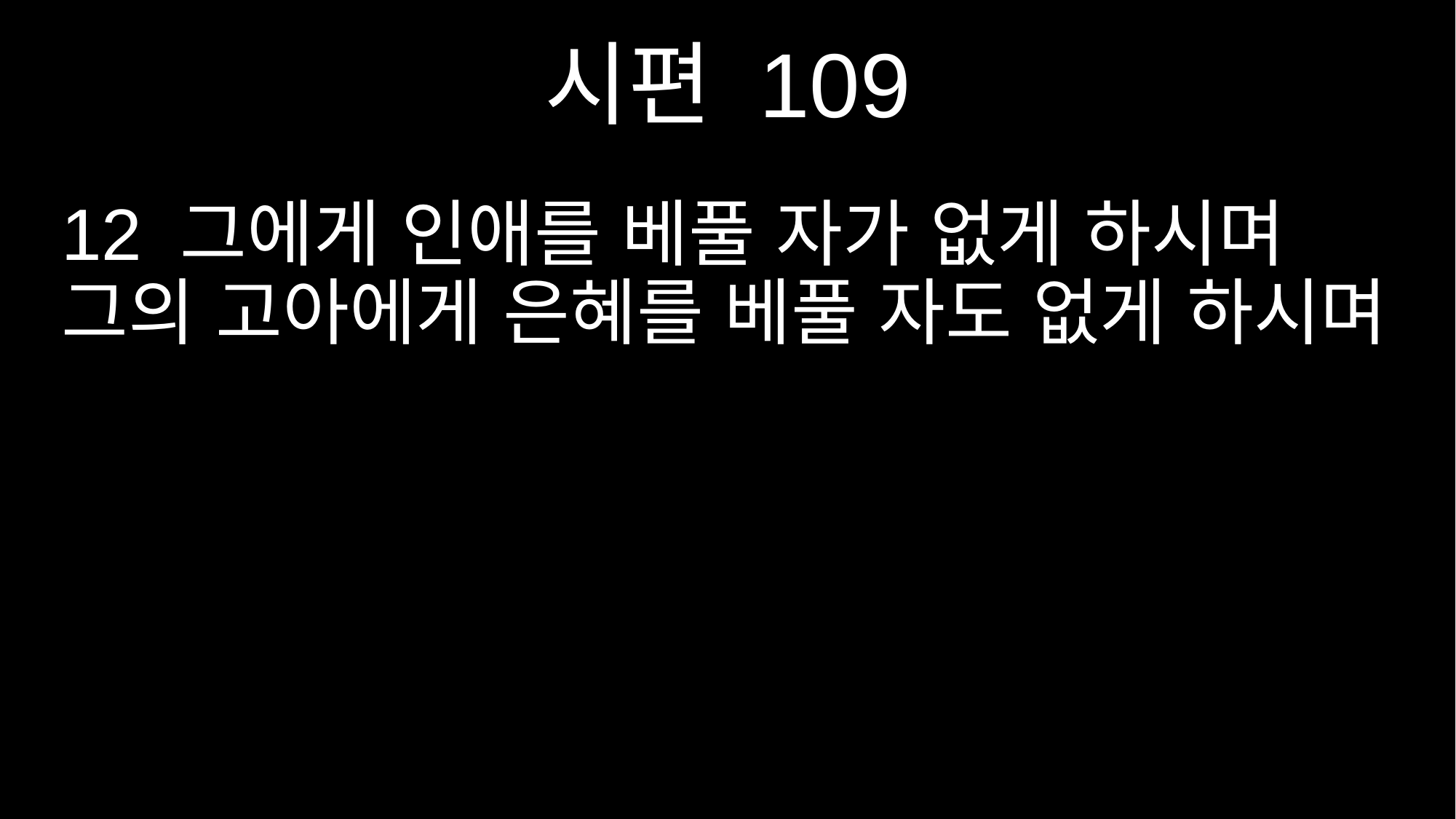

시편 109
12 그에게 인애를 베풀 자가 없게 하시며 그의 고아에게 은혜를 베풀 자도 없게 하시며